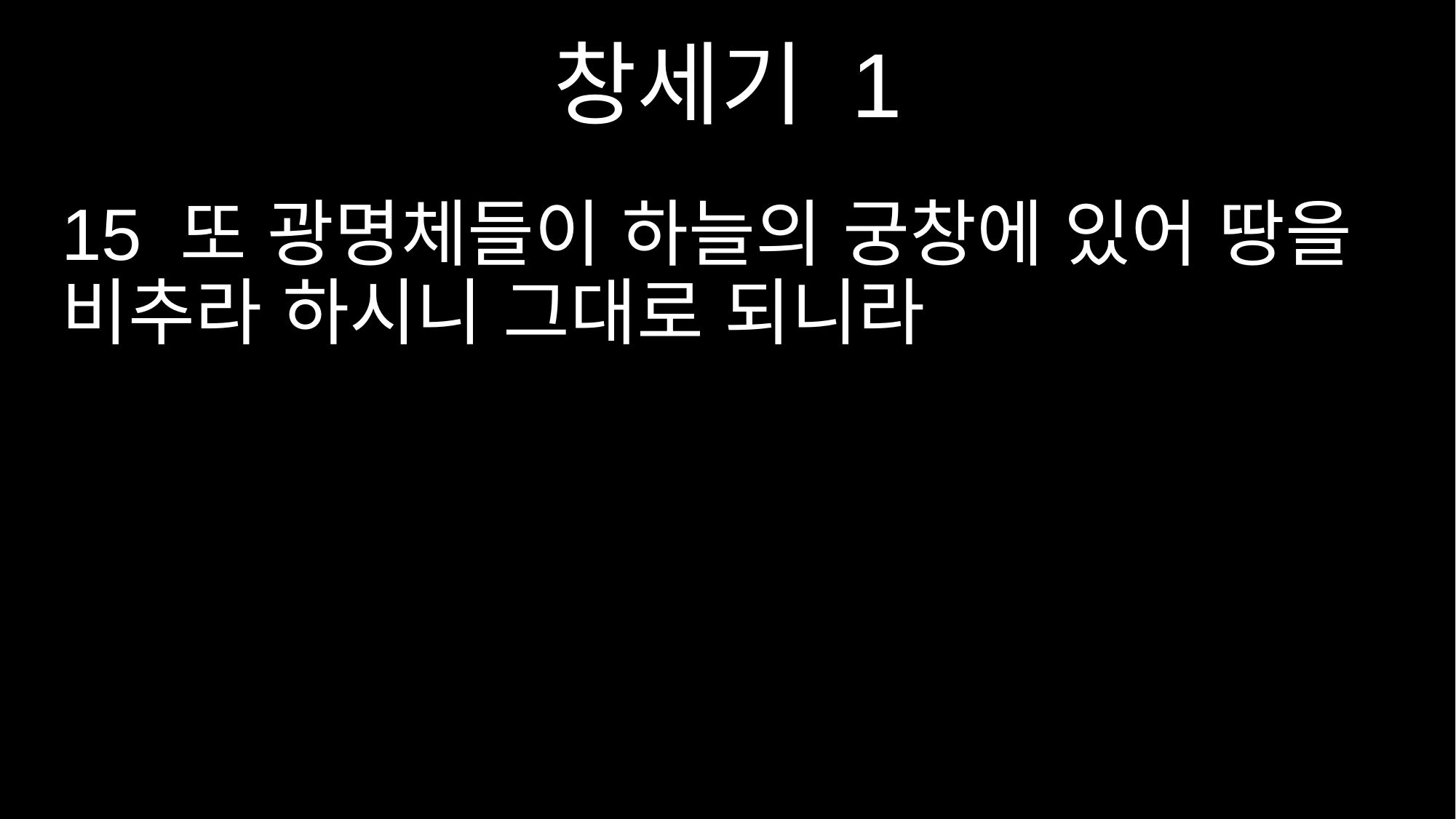

창세기 1
15 또 광명체들이 하늘의 궁창에 있어 땅을 비추라 하시니 그대로 되니라